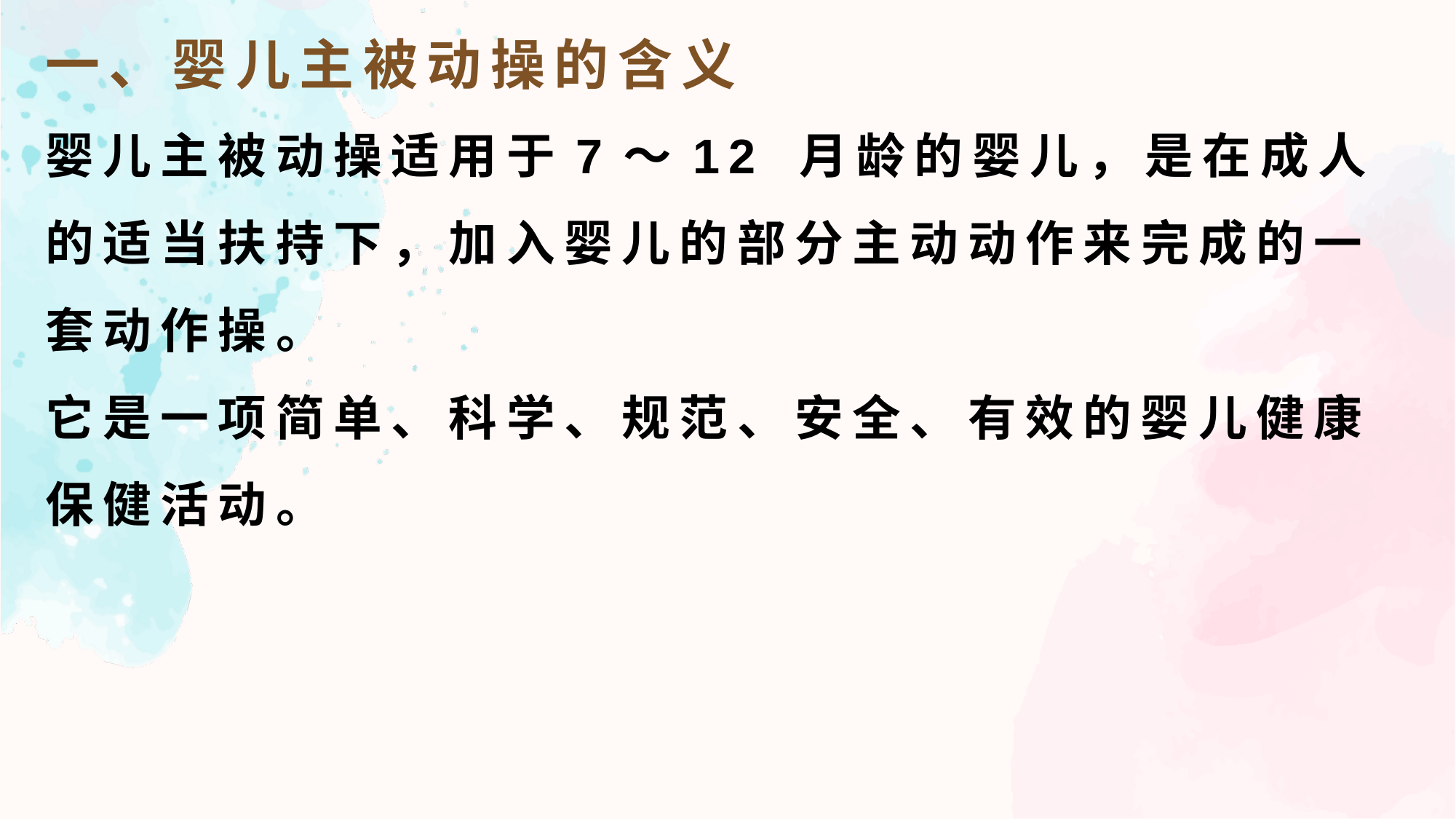

一、婴儿主被动操的含义
婴儿主被动操适用于7～12 月龄的婴儿，是在成人的适当扶持下，加入婴儿的部分主动动作来完成的一套动作操。
它是一项简单、科学、规范、安全、有效的婴儿健康保健活动。